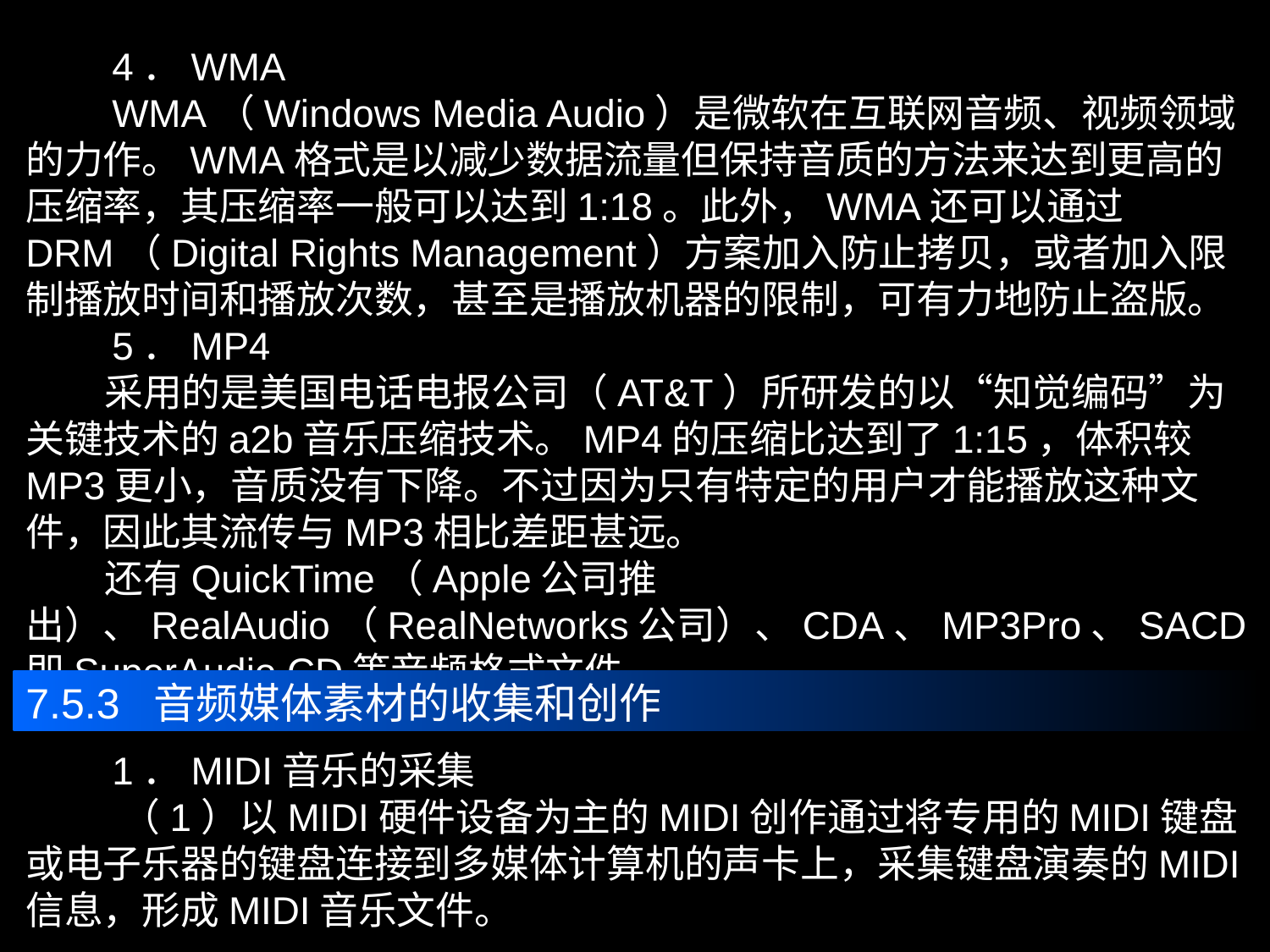

4．WMA
        WMA（Windows Media Audio）是微软在互联网音频、视频领域的力作。WMA格式是以减少数据流量但保持音质的方法来达到更高的压缩率，其压缩率一般可以达到1:18。此外，WMA还可以通过DRM（Digital Rights Management）方案加入防止拷贝，或者加入限制播放时间和播放次数，甚至是播放机器的限制，可有力地防止盗版。
        5．MP4
        采用的是美国电话电报公司（AT&T）所研发的以“知觉编码”为关键技术的a2b音乐压缩技术。MP4的压缩比达到了1:15，体积较MP3更小，音质没有下降。不过因为只有特定的用户才能播放这种文件，因此其流传与MP3相比差距甚远。
        还有QuickTime（Apple公司推出）、RealAudio（RealNetworks公司）、CDA、MP3Pro、SACD即SuperAudio CD等音频格式文件。
7.5.3  音频媒体素材的收集和创作
        1．MIDI音乐的采集
          （1）以MIDI硬件设备为主的MIDI创作通过将专用的MIDI键盘或电子乐器的键盘连接到多媒体计算机的声卡上，采集键盘演奏的MIDI信息，形成MIDI音乐文件。